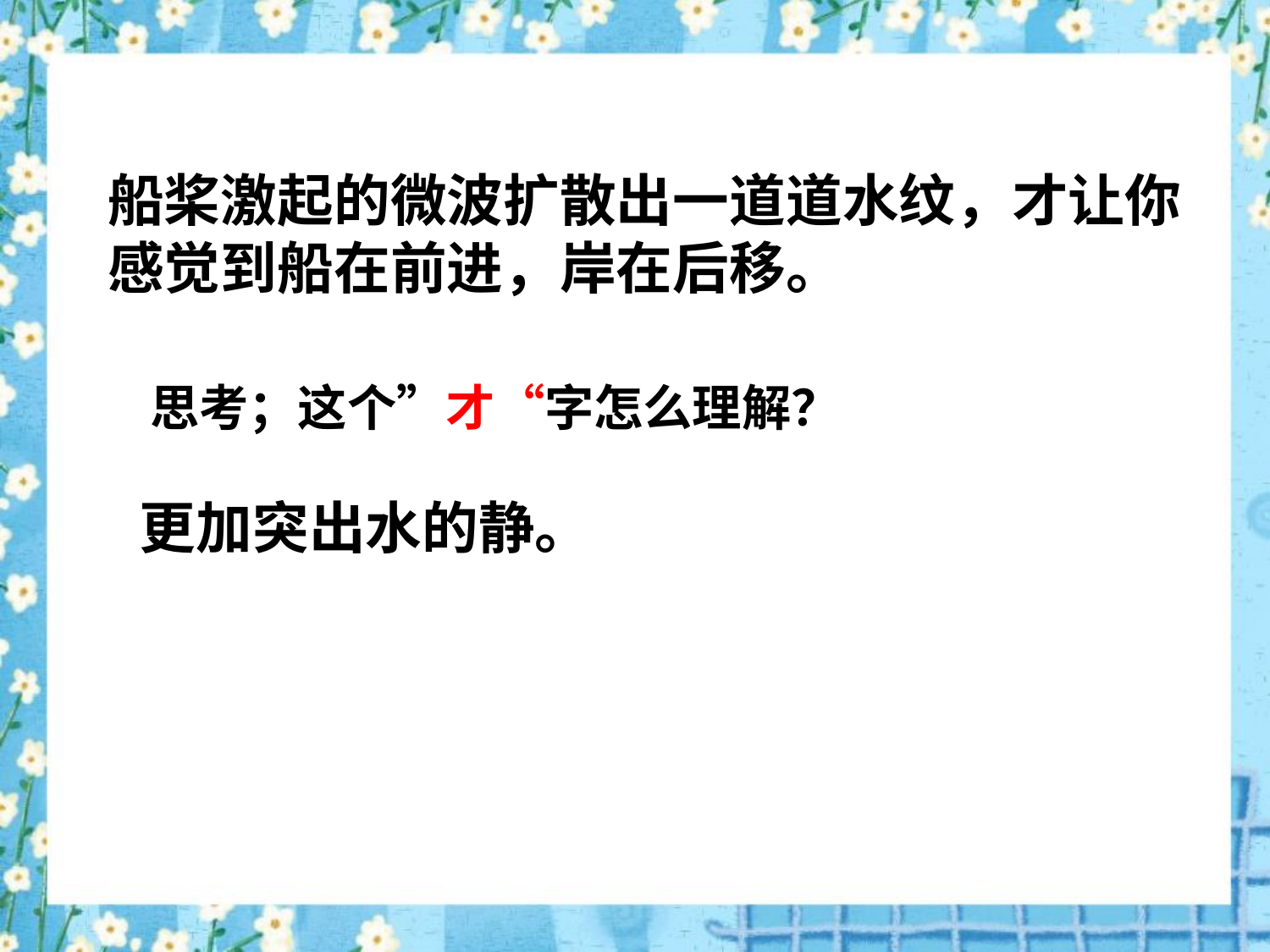

船桨激起的微波扩散出一道道水纹，才让你感觉到船在前进，岸在后移。
思考；这个”才“字怎么理解？
更加突出水的静。